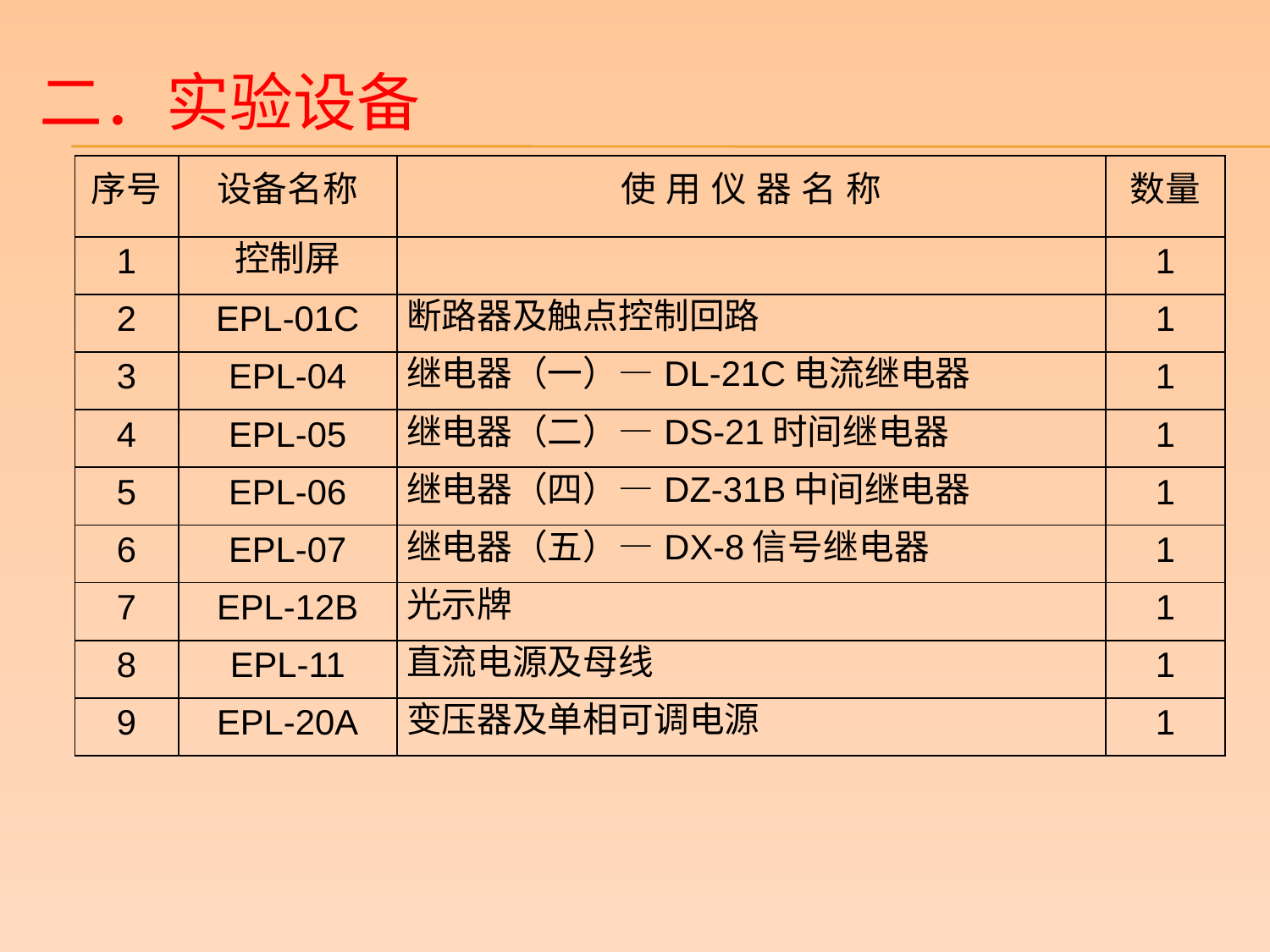

二．实验设备
| 序号 | 设备名称 | 使 用 仪 器 名 称 | 数量 |
| --- | --- | --- | --- |
| 1 | 控制屏 |  | 1 |
| 2 | EPL-01C | 断路器及触点控制回路 | 1 |
| 3 | EPL-04 | 继电器（一）—DL-21C电流继电器 | 1 |
| 4 | EPL-05 | 继电器（二）—DS-21时间继电器 | 1 |
| 5 | EPL-06 | 继电器（四）—DZ-31B中间继电器 | 1 |
| 6 | EPL-07 | 继电器（五）—DX-8信号继电器 | 1 |
| 7 | EPL-12B | 光示牌 | 1 |
| 8 | EPL-11 | 直流电源及母线 | 1 |
| 9 | EPL-20A | 变压器及单相可调电源 | 1 |